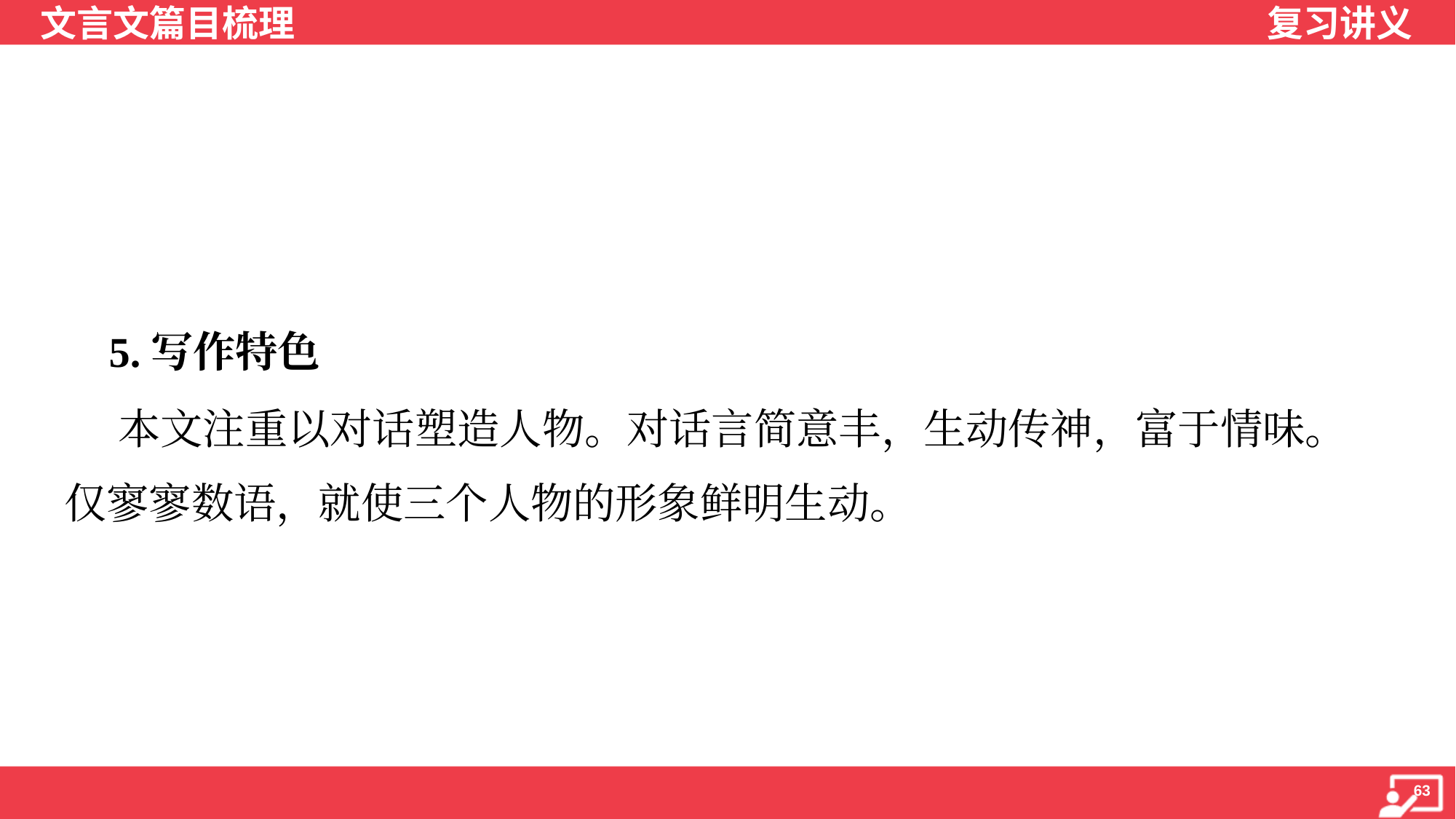

5.写作特色
    本文注重以对话塑造人物。对话言简意丰，生动传神，富于情味。
仅寥寥数语，就使三个人物的形象鲜明生动。